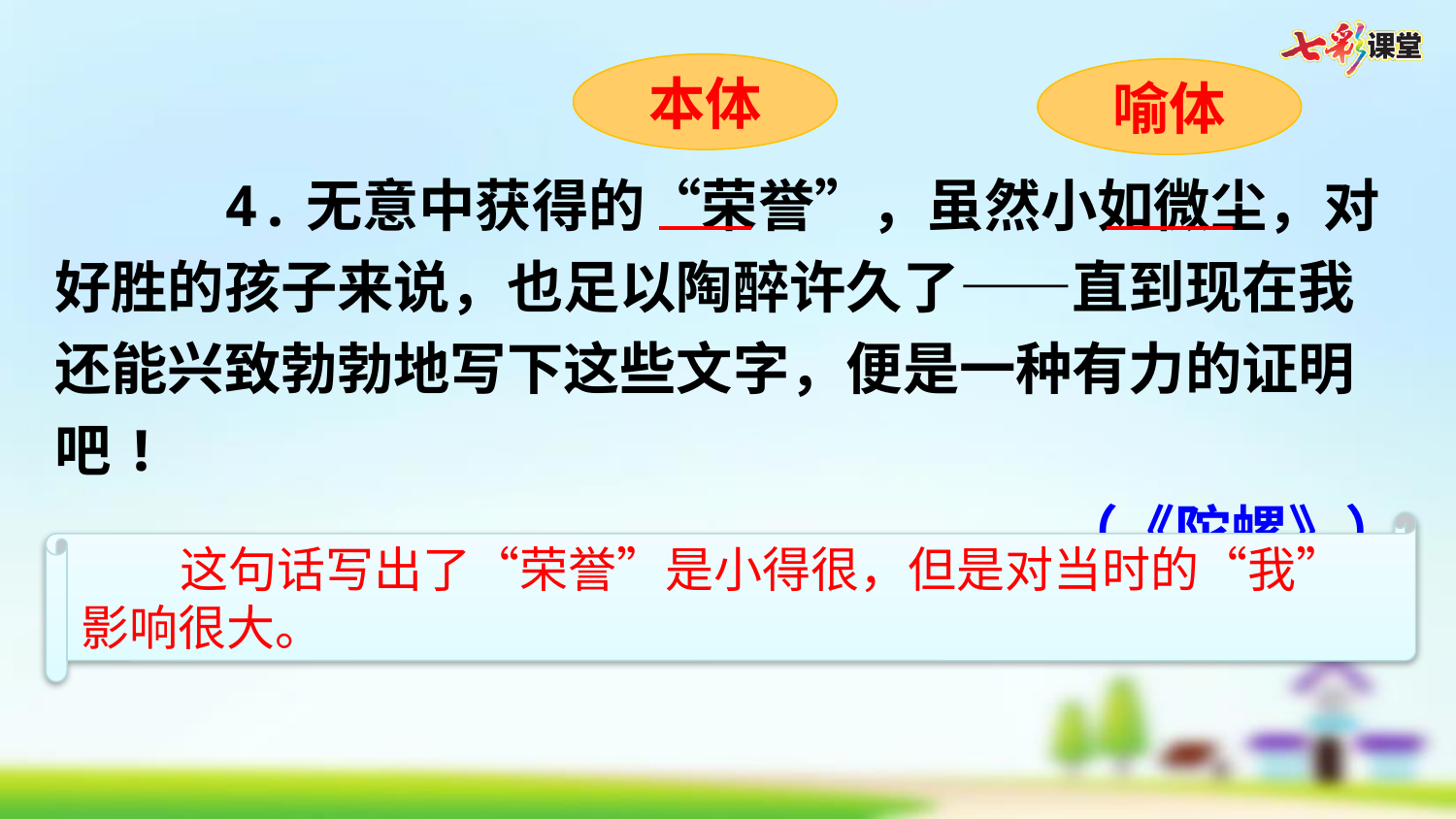

本体
喻体
     4.无意中获得的“荣誉”，虽然小如微尘，对好胜的孩子来说，也足以陶醉许久了——直到现在我还能兴致勃勃地写下这些文字，便是一种有力的证明吧!
（《陀螺》）
        这句话写出了“荣誉”是小得很，但是对当时的“我”影响很大。